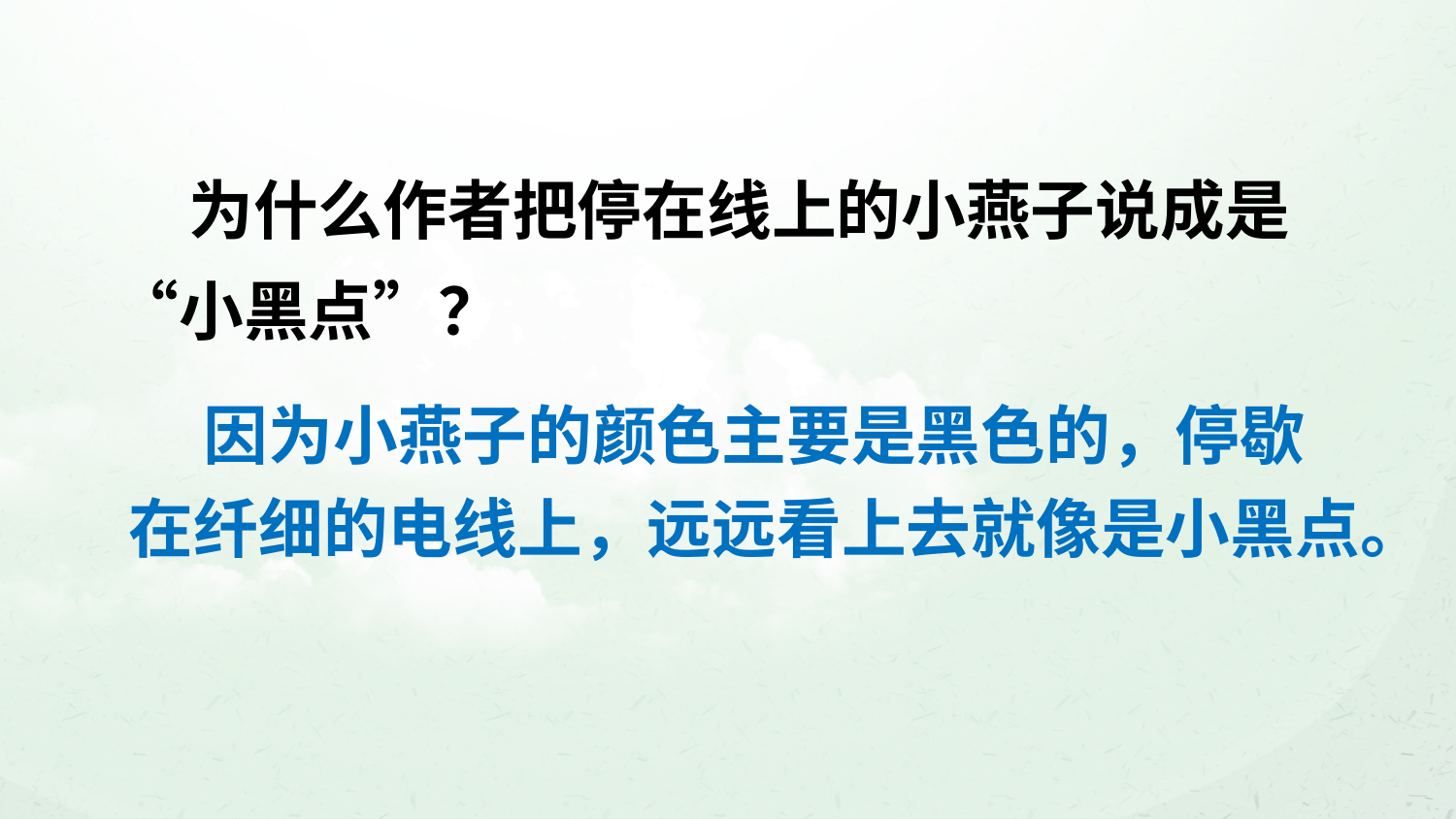

为什么作者把停在线上的小燕子说成是“小黑点”？
    因为小燕子的颜色主要是黑色的，停歇在纤细的电线上，远远看上去就像是小黑点。